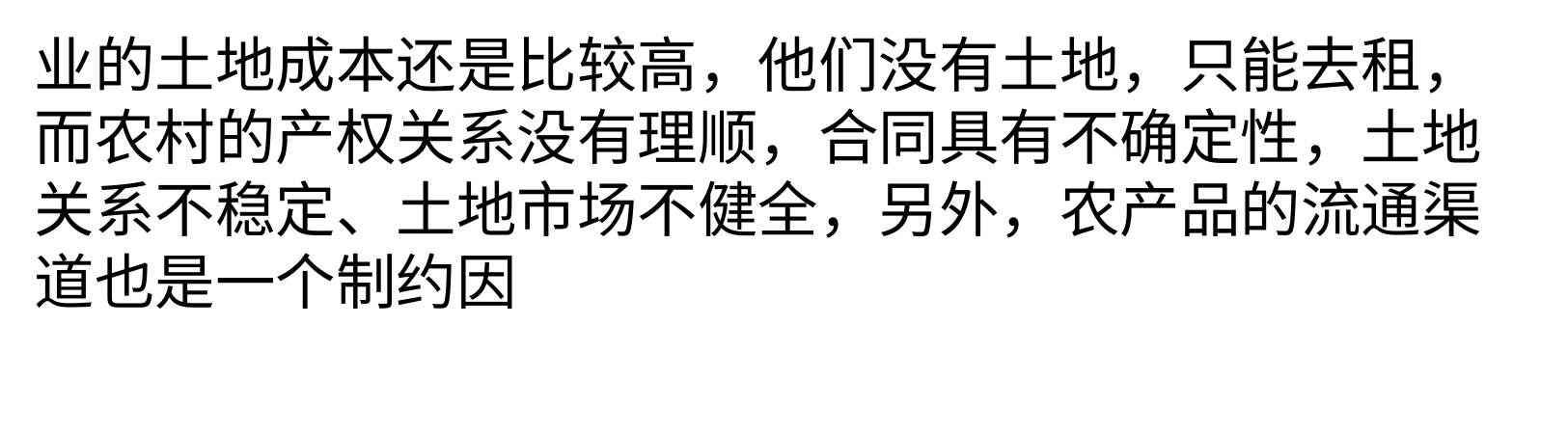

业的土地成本还是比较高，他们没有土地，只能去租，而农村的产权关系没有理顺，合同具有不确定性，土地关系不稳定、土地市场不健全，另外，农产品的流通渠道也是一个制约因